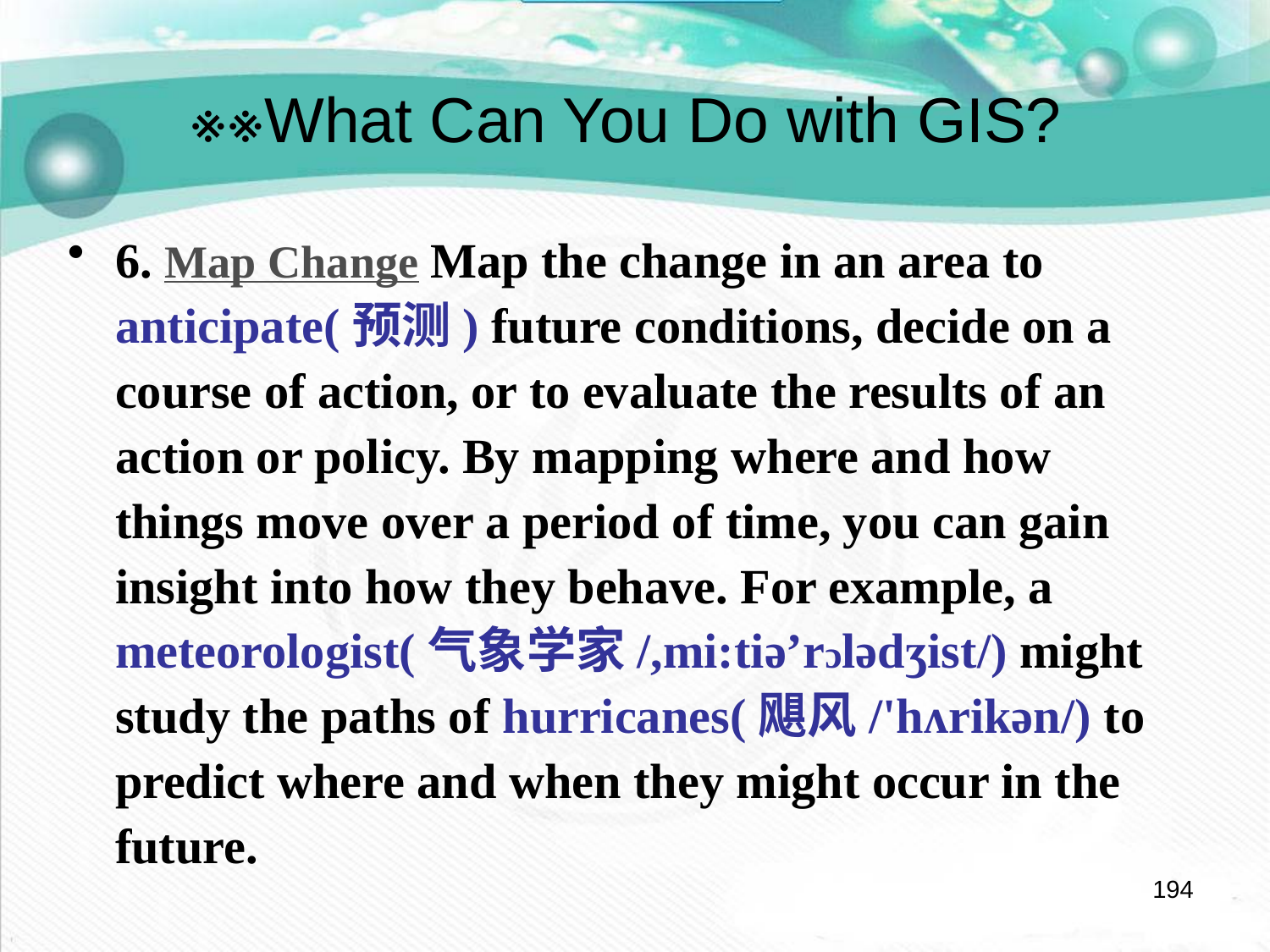

# ※※What Can You Do with GIS?
6. Map Change Map the change in an area to anticipate(预测) future conditions, decide on a course of action, or to evaluate the results of an action or policy. By mapping where and how things move over a period of time, you can gain insight into how they behave. For example, a meteorologist(气象学家/,mi:tiə’rɔlədʒist/) might study the paths of hurricanes(飓风/'hʌrikən/) to predict where and when they might occur in the future.
194